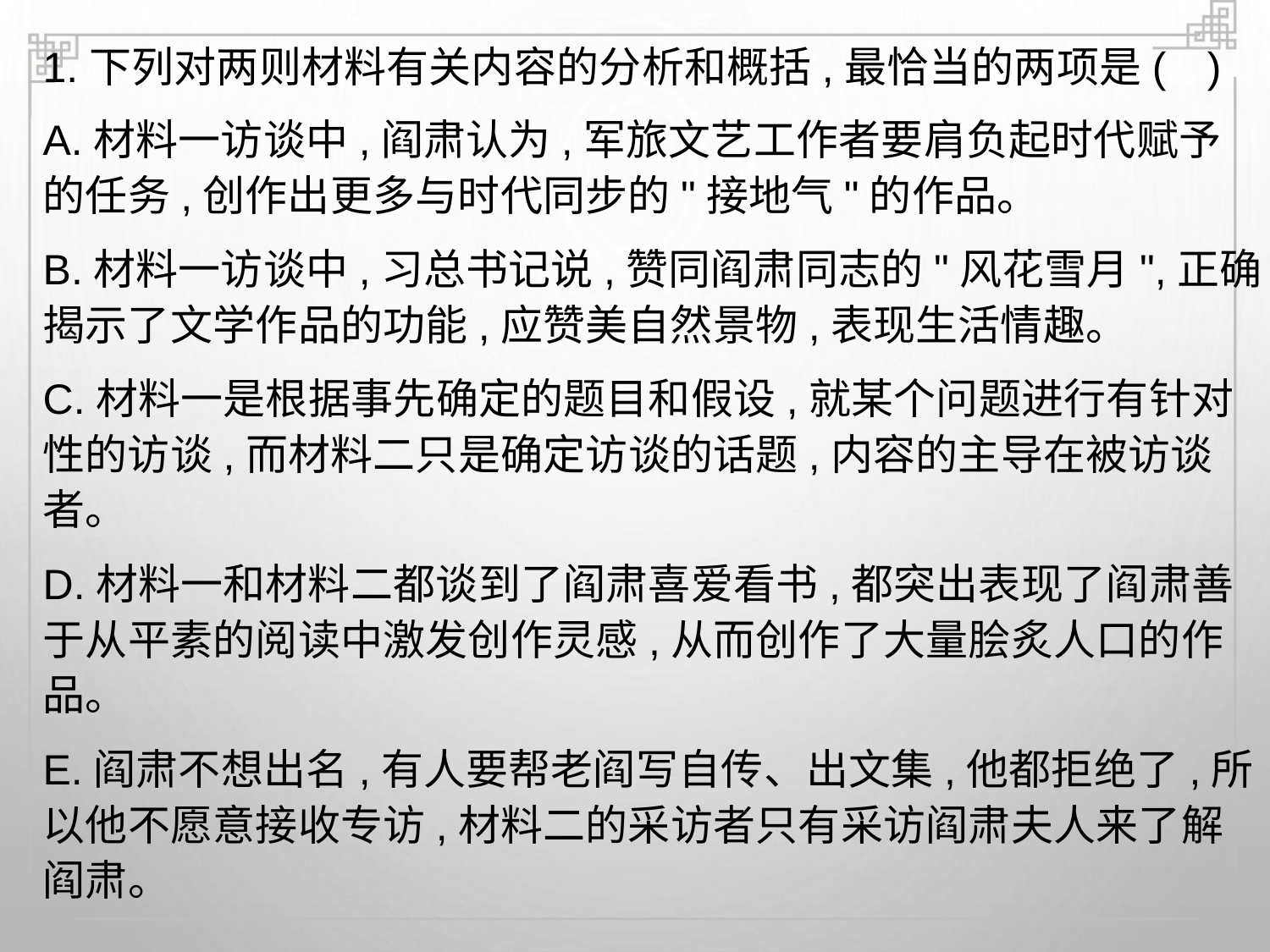

1.下列对两则材料有关内容的分析和概括,最恰当的两项是( )
A.材料一访谈中,阎肃认为,军旅文艺工作者要肩负起时代赋予
的任务,创作出更多与时代同步的"接地气"的作品。
B.材料一访谈中,习总书记说,赞同阎肃同志的"风花雪月",正确
揭示了文学作品的功能,应赞美自然景物,表现生活情趣。
C.材料一是根据事先确定的题目和假设,就某个问题进行有针对
性的访谈,而材料二只是确定访谈的话题,内容的主导在被访谈
者。
D.材料一和材料二都谈到了阎肃喜爱看书,都突出表现了阎肃善
于从平素的阅读中激发创作灵感,从而创作了大量脍炙人口的作
品。
E.阎肃不想出名,有人要帮老阎写自传、出文集,他都拒绝了,所
以他不愿意接收专访,材料二的采访者只有采访阎肃夫人来了解
阎肃。